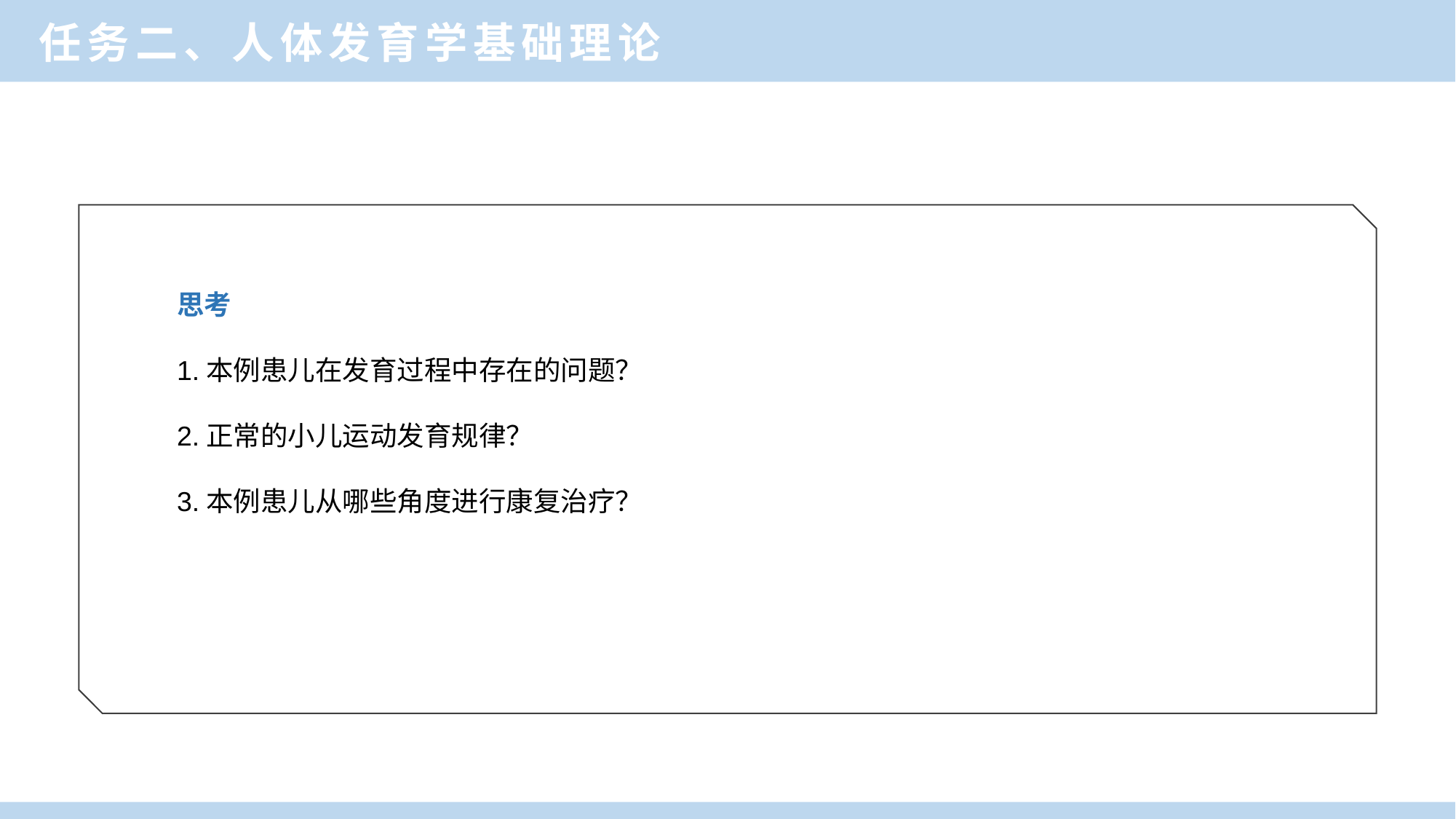

任务二、人体发育学基础理论

思考
1.本例患儿在发育过程中存在的问题？
2.正常的小儿运动发育规律？
3.本例患儿从哪些角度进行康复治疗？